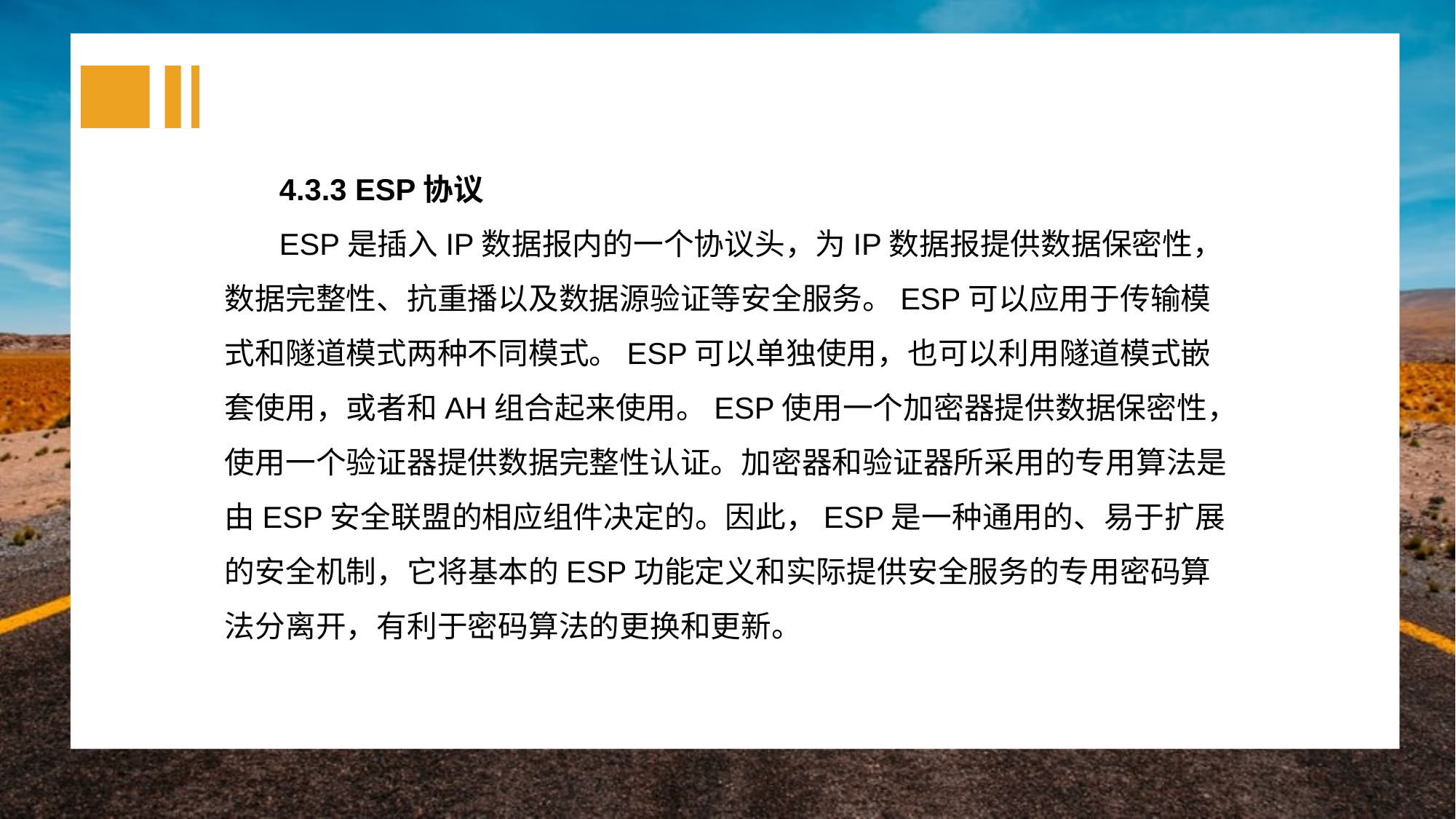

4.3.3 ESP协议
ESP是插入IP数据报内的一个协议头，为IP数据报提供数据保密性，数据完整性、抗重播以及数据源验证等安全服务。ESP可以应用于传输模式和隧道模式两种不同模式。ESP可以单独使用，也可以利用隧道模式嵌套使用，或者和AH组合起来使用。ESP使用一个加密器提供数据保密性，使用一个验证器提供数据完整性认证。加密器和验证器所采用的专用算法是由ESP安全联盟的相应组件决定的。因此，ESP是一种通用的、易于扩展的安全机制，它将基本的ESP功能定义和实际提供安全服务的专用密码算法分离开，有利于密码算法的更换和更新。